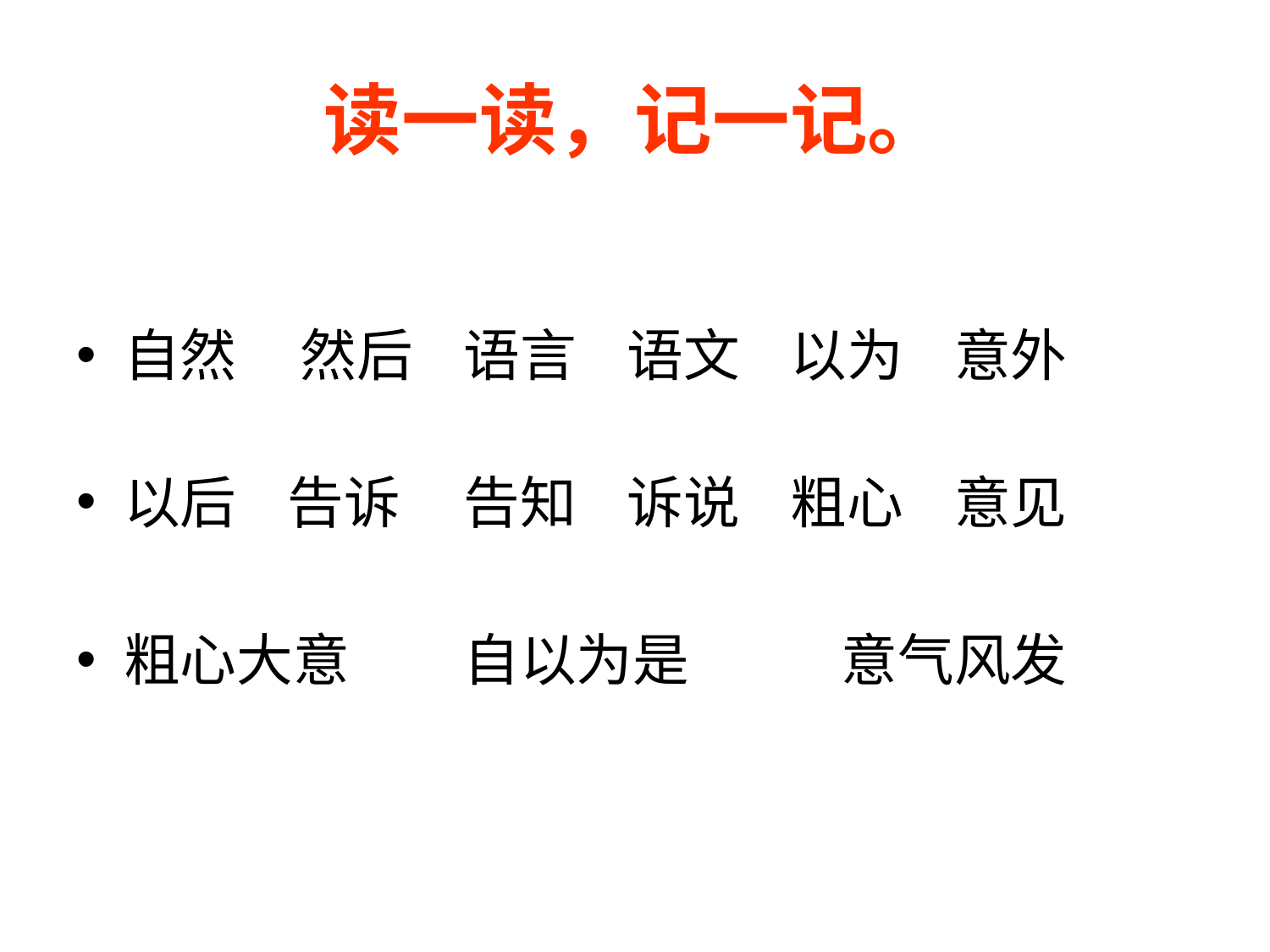

# 读一读，记一记。
自然     然后    语言    语文    以为    意外
以后    告诉     告知    诉说    粗心    意见

粗心大意         自以为是            意气风发